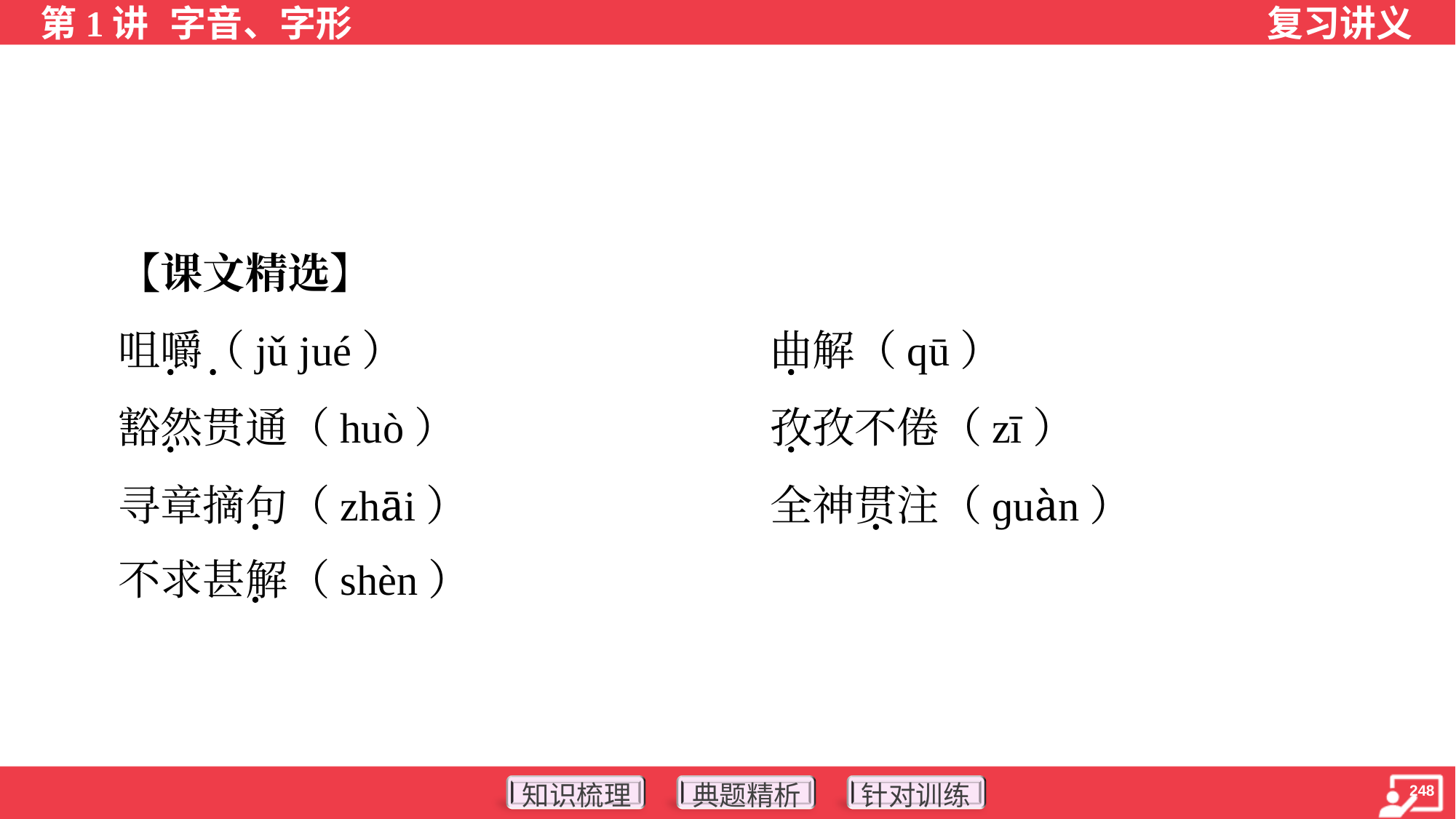

【课文精选】
    咀嚼（jǔ jué）	曲解（qū）
    豁然贯通（huò）	孜孜不倦（zī）
    寻章摘句（zhāi）	全神贯注（ɡuàn）
    不求甚解（shèn）